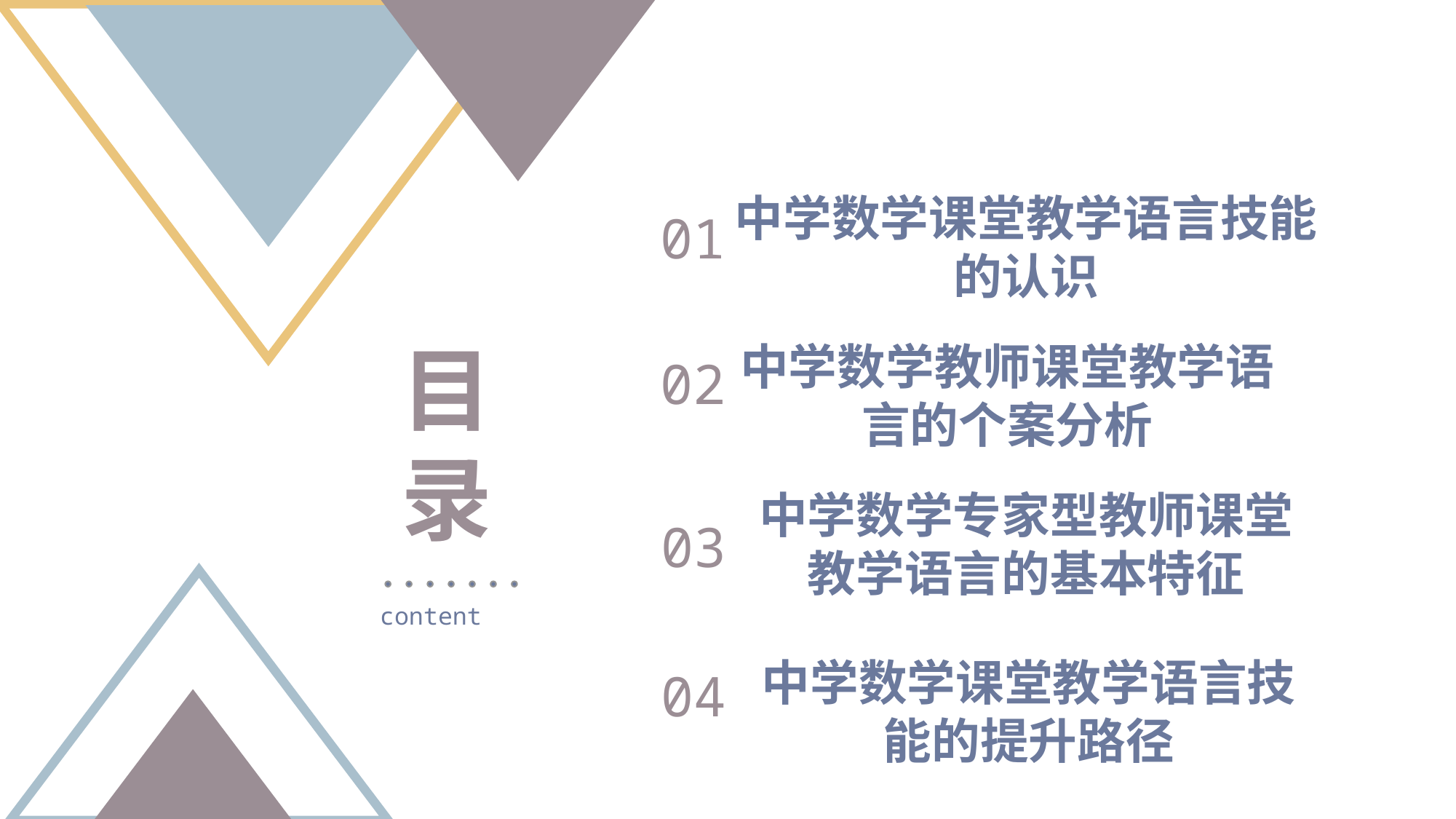

中学数学课堂教学语言技能的认识
01
目 录
中学数学教师课堂教学语言的个案分析
02
中学数学专家型教师课堂教学语言的基本特征
03

content
中学数学课堂教学语言技能的提升路径
04